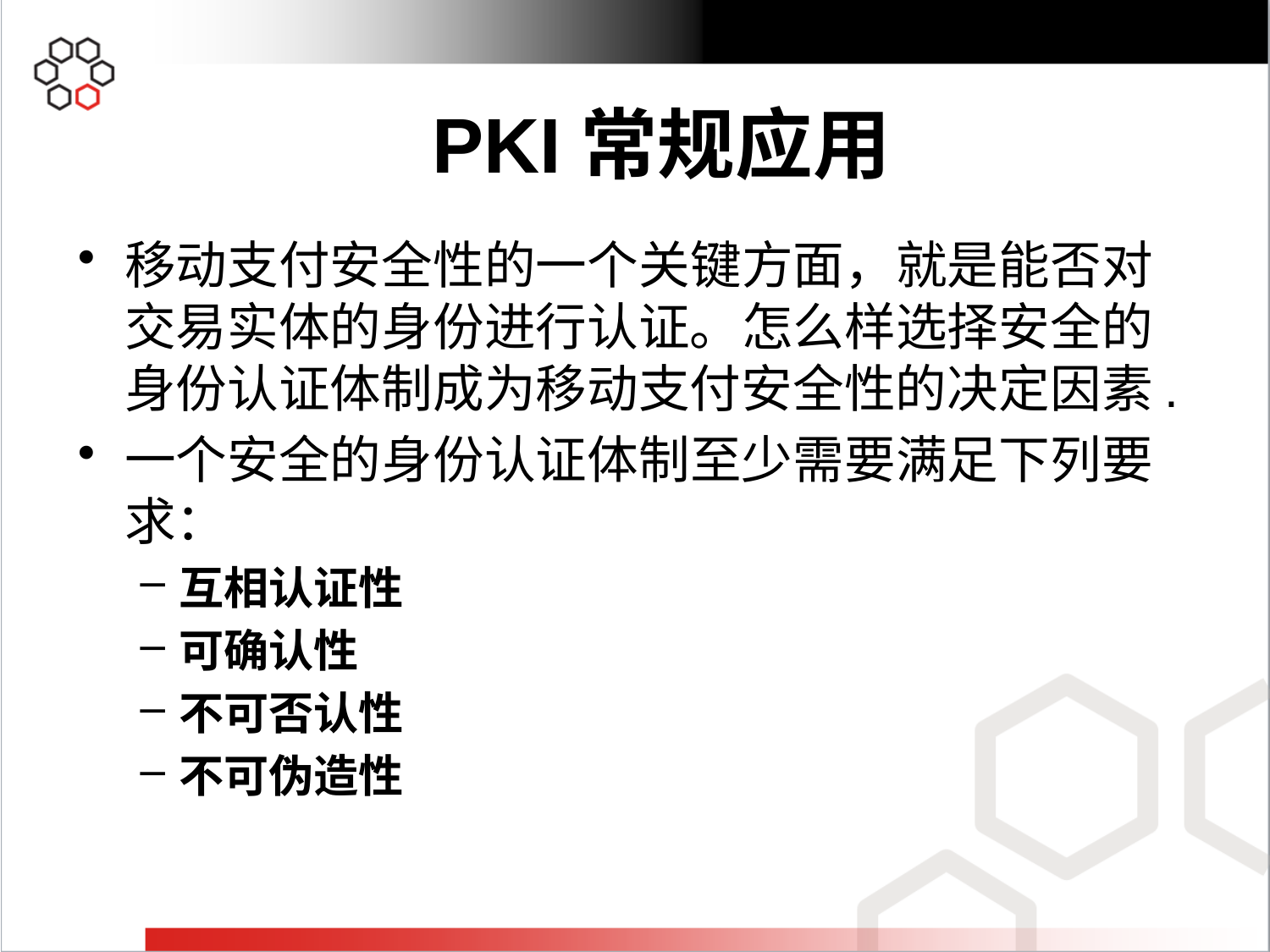

移动支付安全性的一个关键方面，就是能否对交易实体的身份进行认证。怎么样选择安全的身份认证体制成为移动支付安全性的决定因素.
一个安全的身份认证体制至少需要满足下列要求：
互相认证性
可确认性
不可否认性
不可伪造性